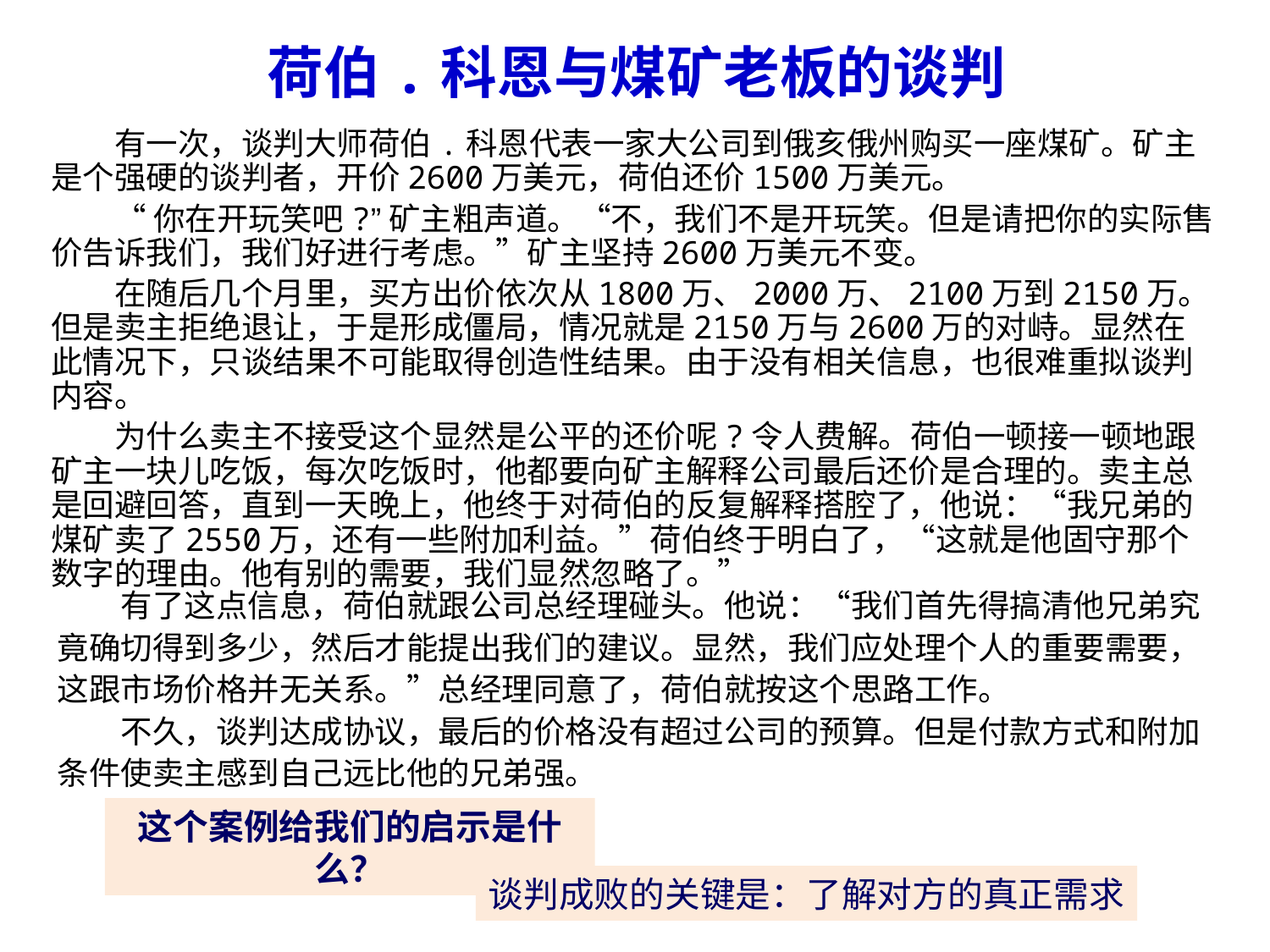

# 荷伯.科恩与煤矿老板的谈判
有一次，谈判大师荷伯.科恩代表一家大公司到俄亥俄州购买一座煤矿。矿主是个强硬的谈判者，开价2600万美元，荷伯还价1500万美元。
“你在开玩笑吧?”矿主粗声道。“不，我们不是开玩笑。但是请把你的实际售价告诉我们，我们好进行考虑。”矿主坚持2600万美元不变。
在随后几个月里，买方出价依次从1800万、2000万、2100万到2150万。但是卖主拒绝退让，于是形成僵局，情况就是2150万与2600万的对峙。显然在此情况下，只谈结果不可能取得创造性结果。由于没有相关信息，也很难重拟谈判内容。
为什么卖主不接受这个显然是公平的还价呢?令人费解。荷伯一顿接一顿地跟矿主一块儿吃饭，每次吃饭时，他都要向矿主解释公司最后还价是合理的。卖主总是回避回答，直到一天晚上，他终于对荷伯的反复解释搭腔了，他说：“我兄弟的煤矿卖了2550万，还有一些附加利益。”荷伯终于明白了，“这就是他固守那个数字的理由。他有别的需要，我们显然忽略了。”
有了这点信息，荷伯就跟公司总经理碰头。他说：“我们首先得搞清他兄弟究竟确切得到多少，然后才能提出我们的建议。显然，我们应处理个人的重要需要，这跟市场价格并无关系。”总经理同意了，荷伯就按这个思路工作。
不久，谈判达成协议，最后的价格没有超过公司的预算。但是付款方式和附加条件使卖主感到自己远比他的兄弟强。
这个案例给我们的启示是什么？
谈判成败的关键是：了解对方的真正需求